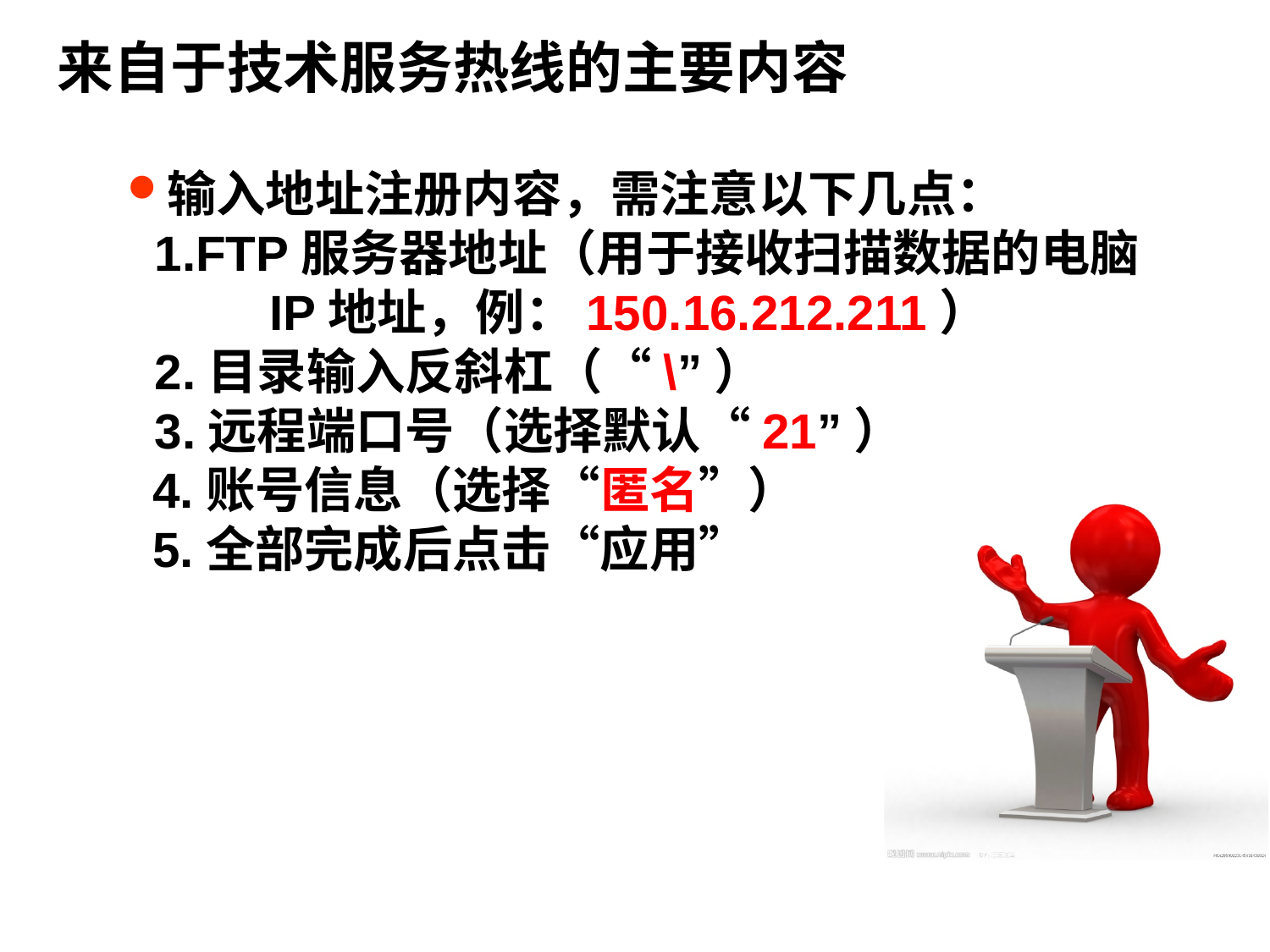

来自于技术服务热线的主要内容
输入地址注册内容，需注意以下几点：
  1.FTP服务器地址（用于接收扫描数据的电脑        IP地址，例：150.16.212.211）
  2.目录输入反斜杠（“\”）
  3.远程端口号（选择默认“21”）
4.账号信息（选择“匿名”）
5.全部完成后点击“应用”